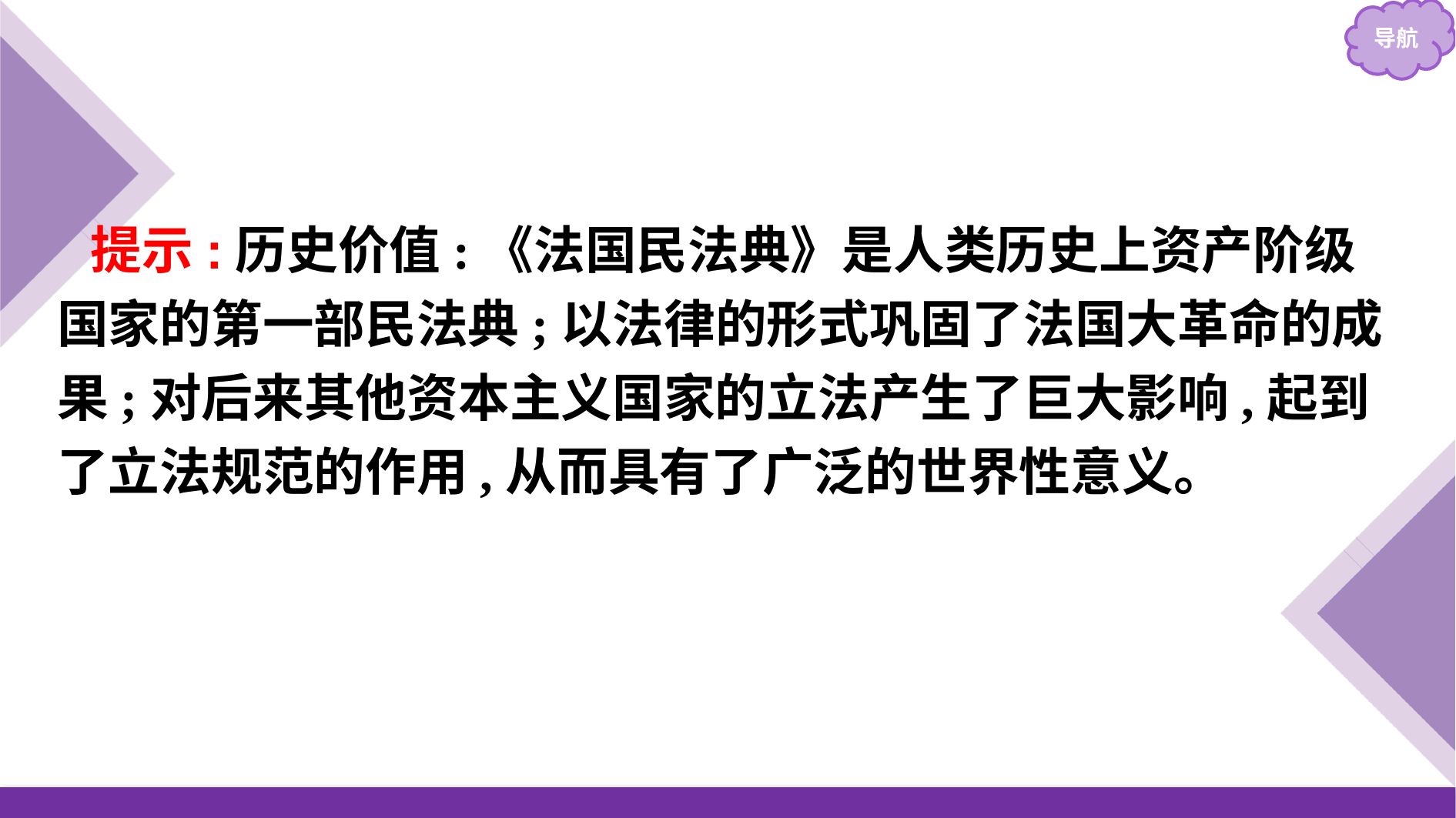

提示:历史价值:《法国民法典》是人类历史上资产阶级国家的第一部民法典;以法律的形式巩固了法国大革命的成果;对后来其他资本主义国家的立法产生了巨大影响,起到了立法规范的作用,从而具有了广泛的世界性意义。